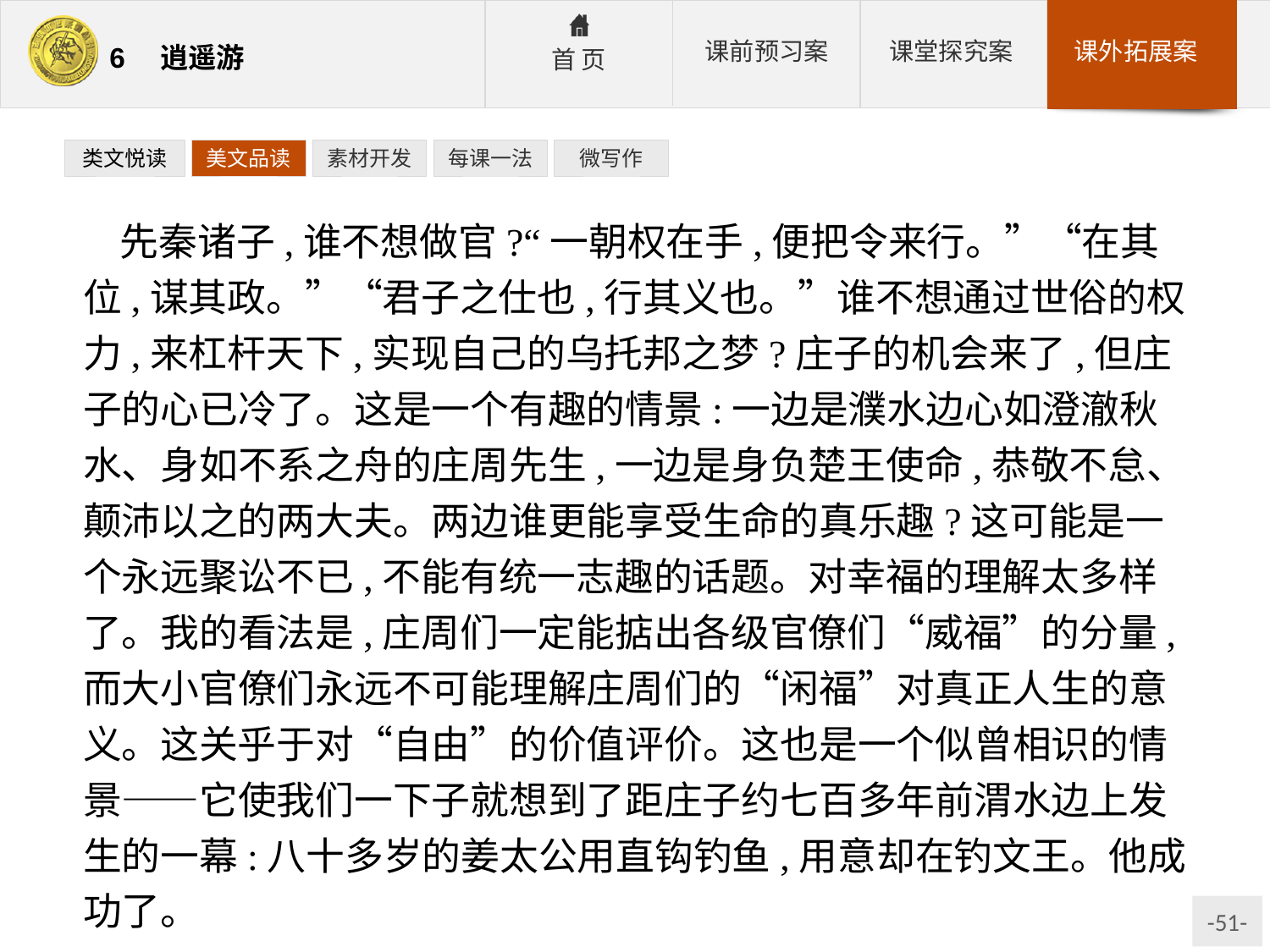

类文悦读
美文品读
素材开发
每课一法
微写作
先秦诸子,谁不想做官?“一朝权在手,便把令来行。”“在其位,谋其政。”“君子之仕也,行其义也。”谁不想通过世俗的权力,来杠杆天下,实现自己的乌托邦之梦?庄子的机会来了,但庄子的心已冷了。这是一个有趣的情景:一边是濮水边心如澄澈秋水、身如不系之舟的庄周先生,一边是身负楚王使命,恭敬不怠、颠沛以之的两大夫。两边谁更能享受生命的真乐趣?这可能是一个永远聚讼不已,不能有统一志趣的话题。对幸福的理解太多样了。我的看法是,庄周们一定能掂出各级官僚们“威福”的分量,而大小官僚们永远不可能理解庄周们的“闲福”对真正人生的意义。这关乎于对“自由”的价值评价。这也是一个似曾相识的情景——它使我们一下子就想到了距庄子约七百多年前渭水边上发生的一幕:八十多岁的姜太公用直钩钓鱼,用意却在钓文王。他成功了。